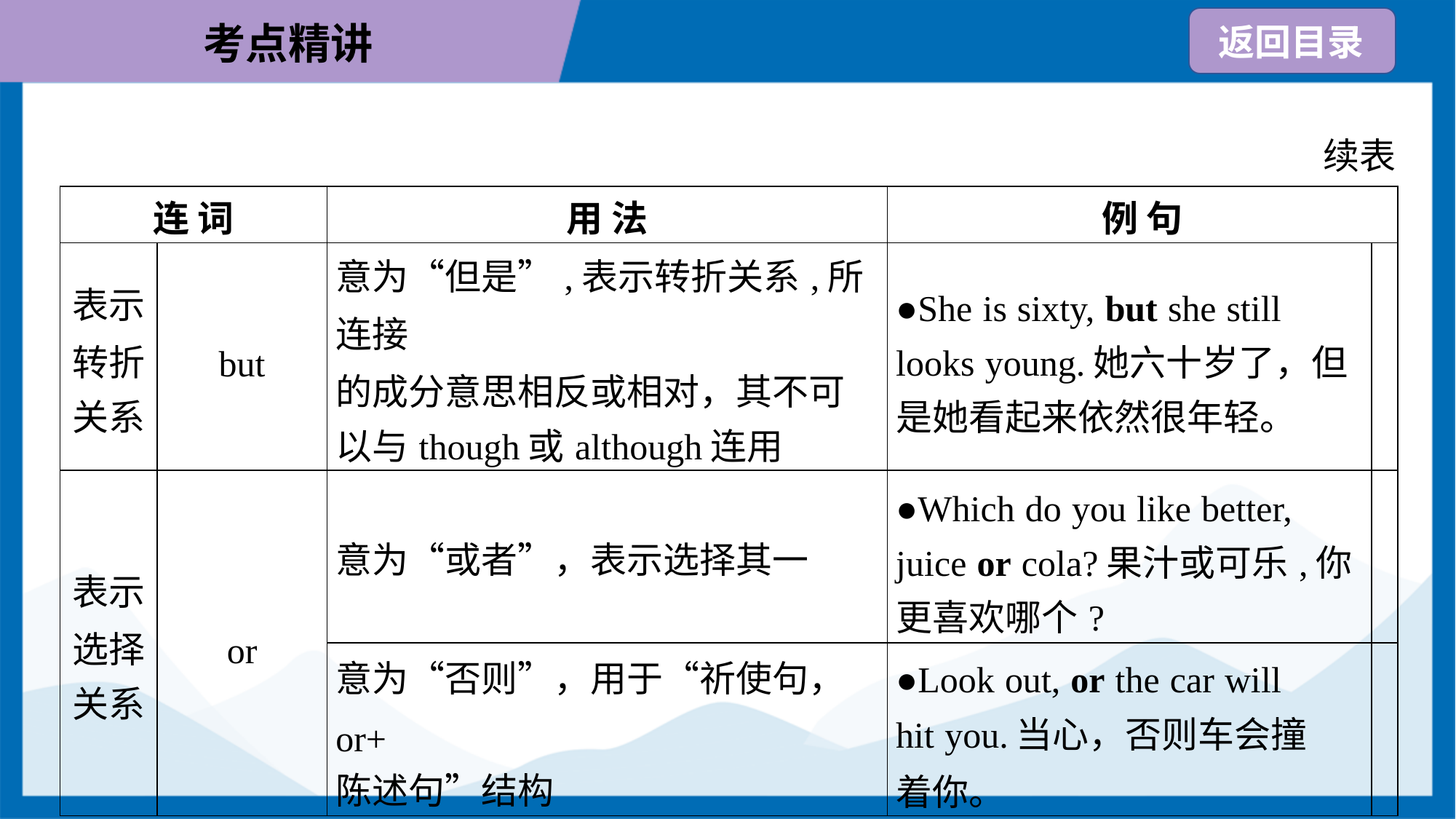

续表
| 连 词 |  | 用 法 | 例 句 |  |
| --- | --- | --- | --- | --- |
| 表示 转折 关系 | but | 意为“但是”,表示转折关系,所连接 的成分意思相反或相对，其不可 以与though或although连用 | ●She is sixty, but she still looks young.她六十岁了，但 是她看起来依然很年轻。 |  |
| 表示 选择 关系 | or | 意为“或者”，表示选择其一 | ●Which do you like better, juice or cola?果汁或可乐,你 更喜欢哪个? |  |
|  |  | 意为“否则”，用于“祈使句， or+ 陈述句”结构 | ●Look out, or the car will hit you.当心，否则车会撞 着你。 |  |